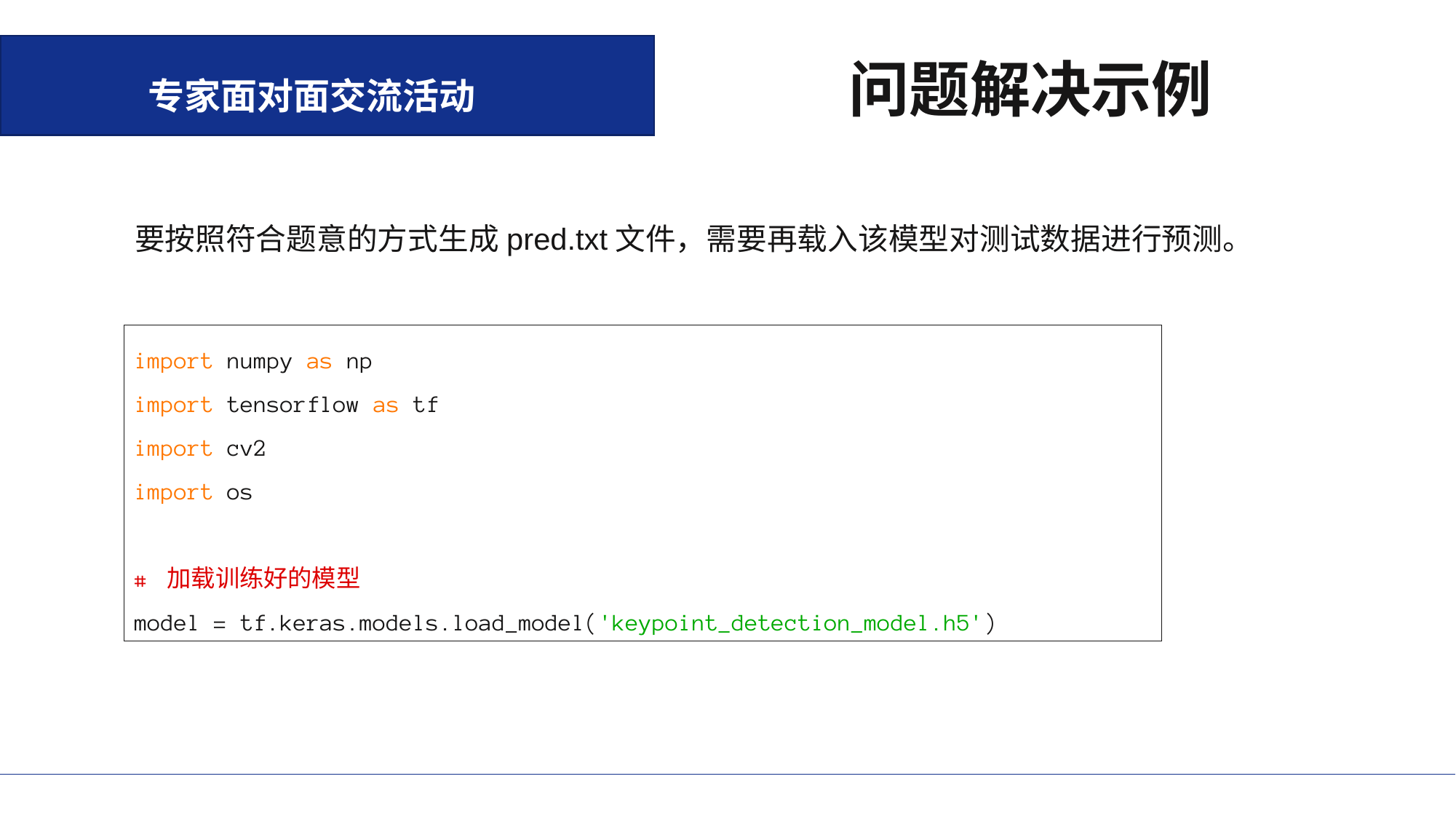

问题解决示例
专家面对面交流活动
要按照符合题意的方式生成pred.txt文件，需要再载入该模型对测试数据进行预测。
import numpy as np
import tensorflow as tf
import cv2
import os
# 加载训练好的模型
model = tf.keras.models.load_model('keypoint_detection_model.h5')